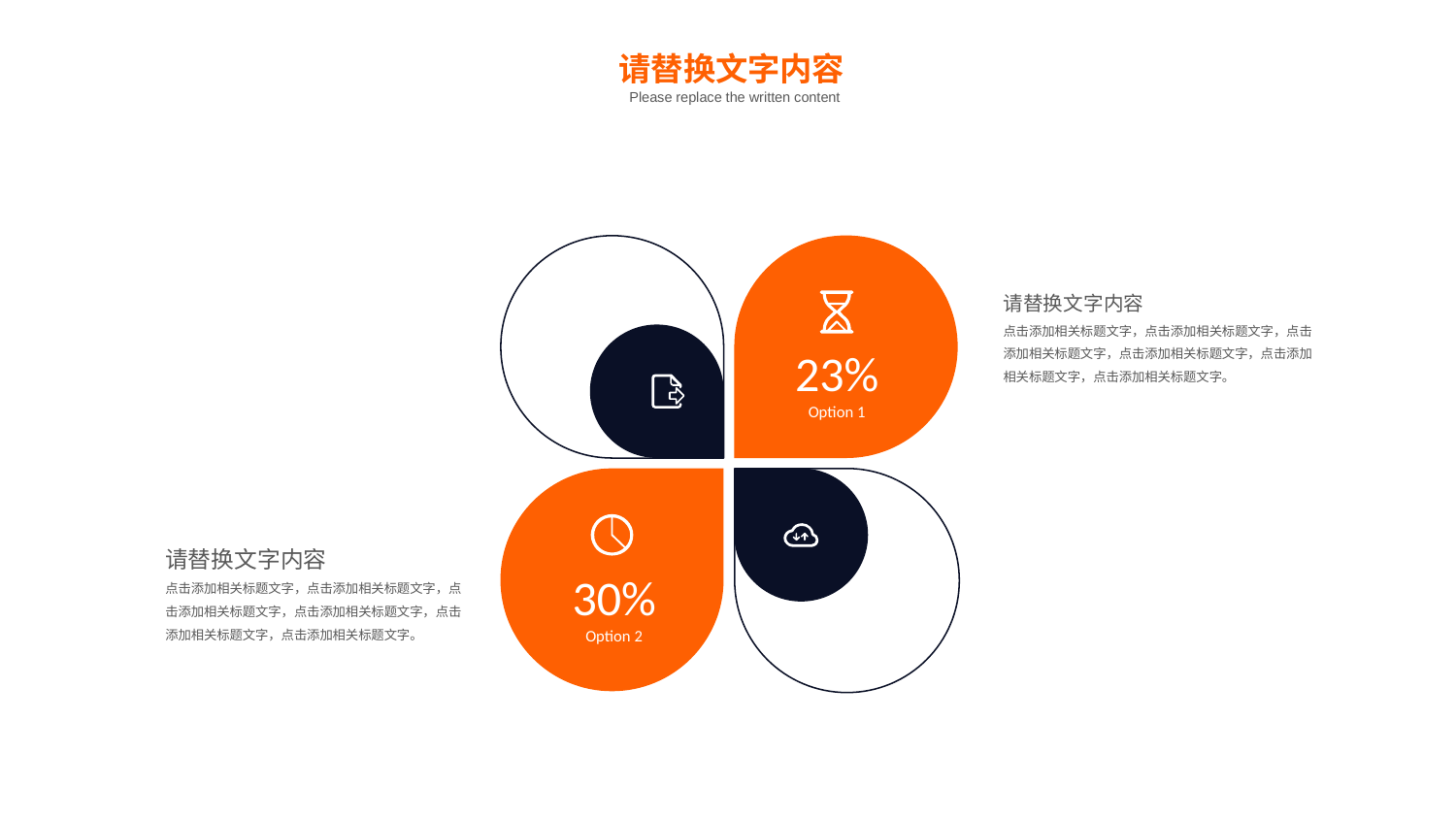

请替换文字内容
Please replace the written content

请替换文字内容
点击添加相关标题文字，点击添加相关标题文字，点击添加相关标题文字，点击添加相关标题文字，点击添加相关标题文字，点击添加相关标题文字。

23%
Option 1

请替换文字内容
点击添加相关标题文字，点击添加相关标题文字，点击添加相关标题文字，点击添加相关标题文字，点击添加相关标题文字，点击添加相关标题文字。
30%
Option 2